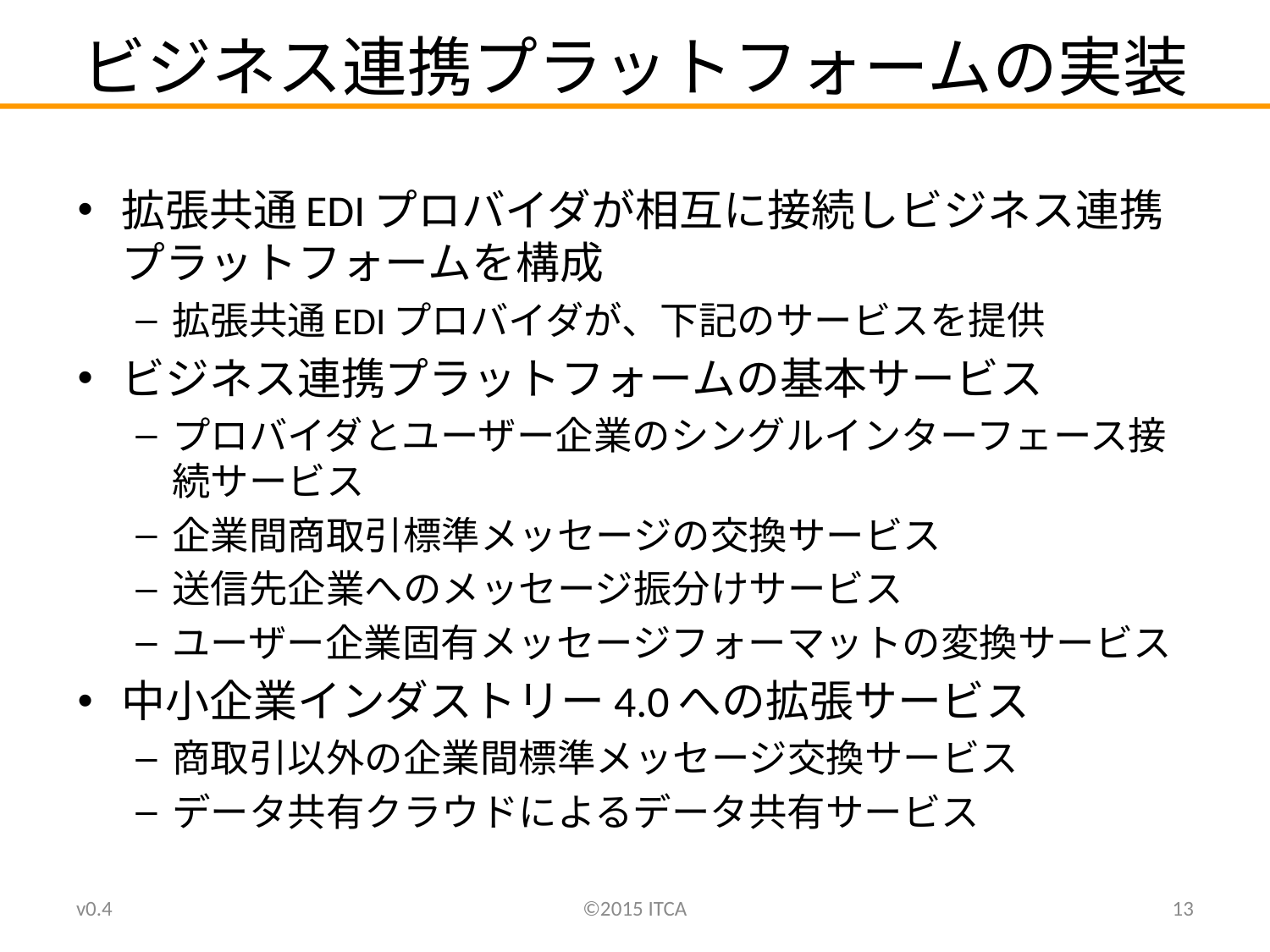

# ビジネス連携プラットフォームの実装

拡張共通EDIプロバイダが相互に接続しビジネス連携プラットフォームを構成
拡張共通EDIプロバイダが、下記のサービスを提供
ビジネス連携プラットフォームの基本サービス
プロバイダとユーザー企業のシングルインターフェース接続サービス
企業間商取引標準メッセージの交換サービス
送信先企業へのメッセージ振分けサービス
ユーザー企業固有メッセージフォーマットの変換サービス
中小企業インダストリー4.0への拡張サービス
商取引以外の企業間標準メッセージ交換サービス
データ共有クラウドによるデータ共有サービス

v0.4
©2015 ITCA
13